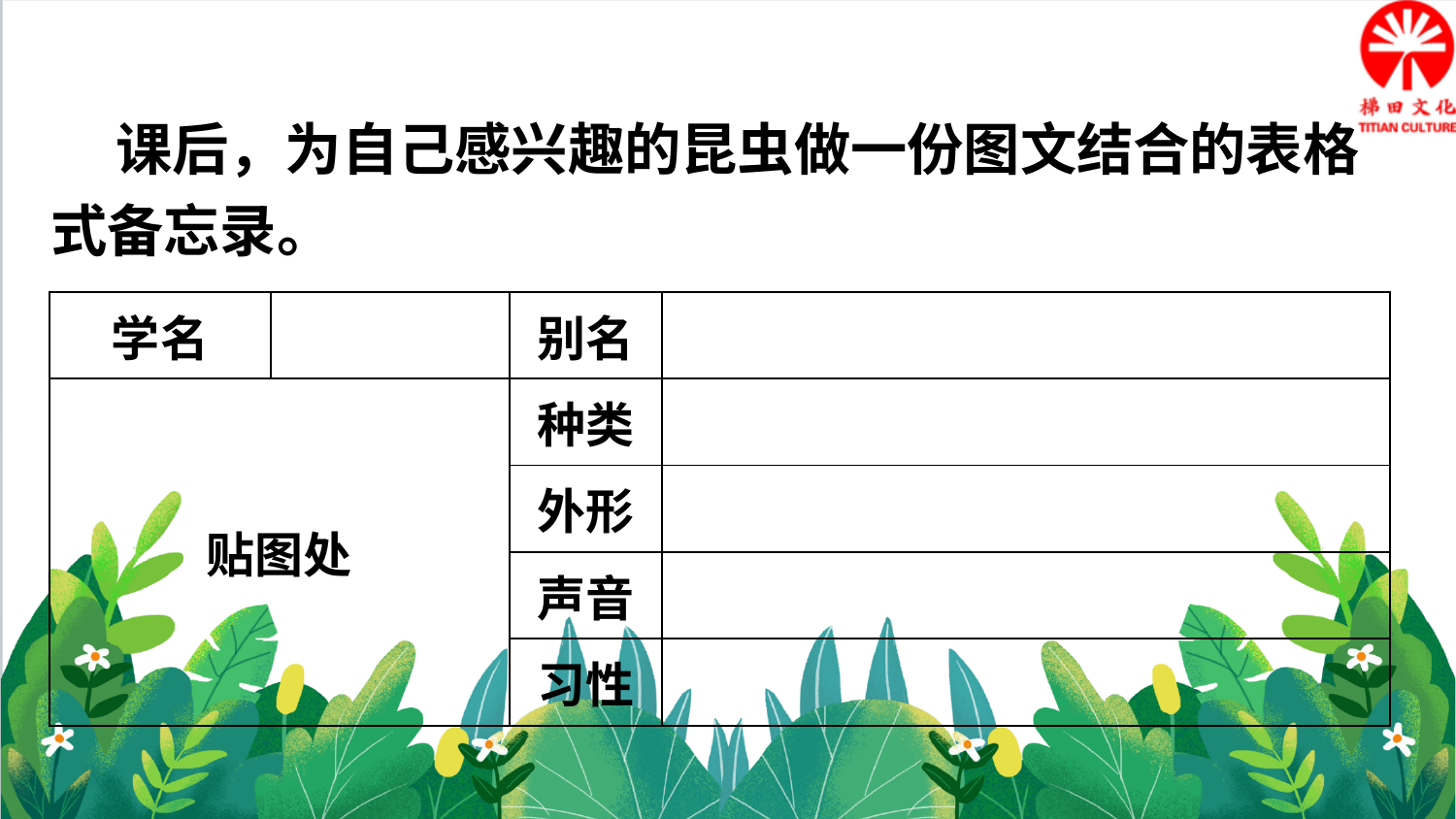

课后，为自己感兴趣的昆虫做一份图文结合的表格式备忘录。
| 学名 |  | 别名 |  |
| --- | --- | --- | --- |
| 贴图处 |  | 种类 |  |
|  |  | 外形 |  |
|  |  | 声音 |  |
|  |  | 习性 |  |